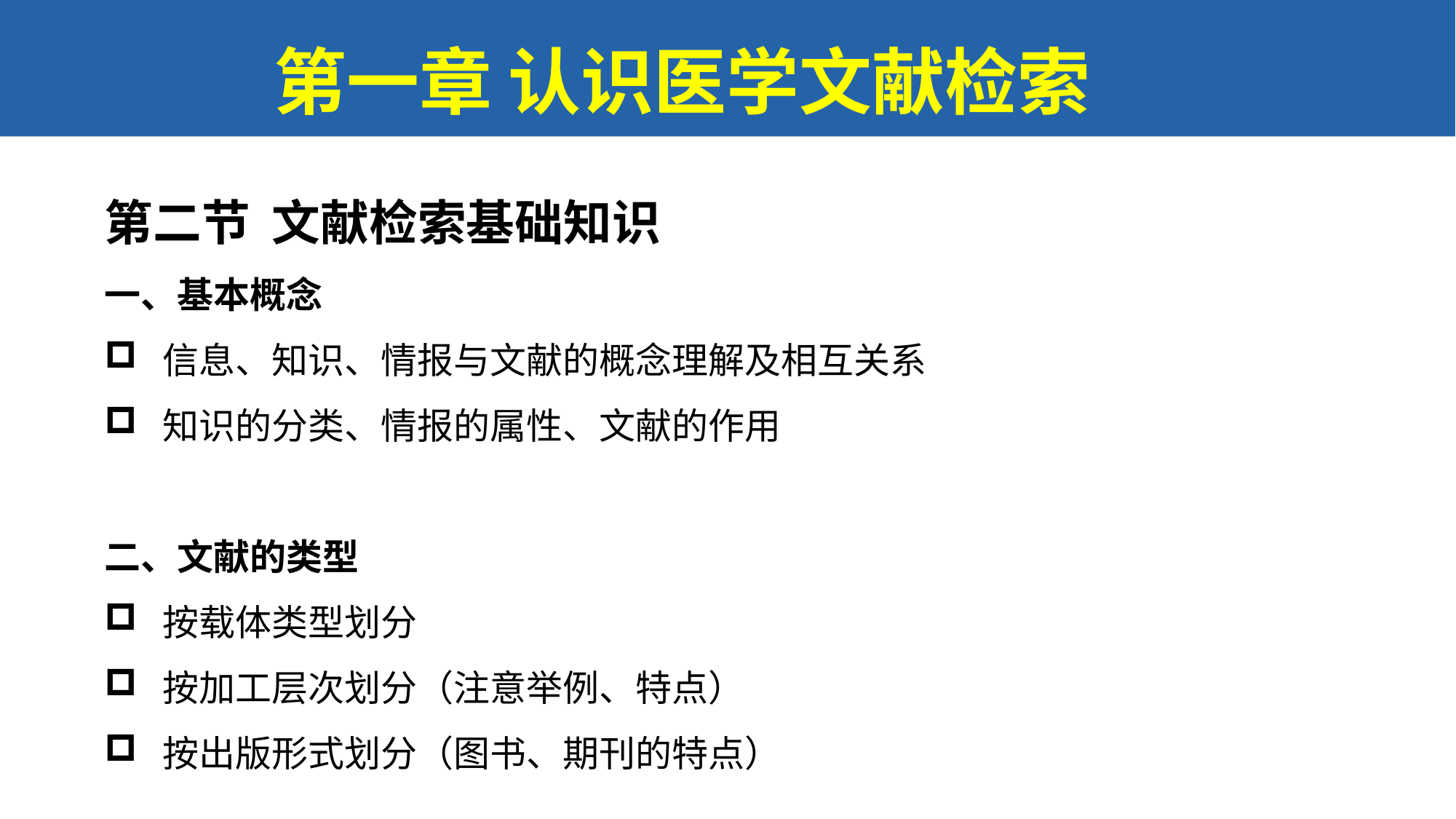

第一章 认识医学文献检索
第二节  文献检索基础知识
一、基本概念
 信息、知识、情报与文献的概念理解及相互关系
 知识的分类、情报的属性、文献的作用

二、文献的类型
 按载体类型划分
 按加工层次划分（注意举例、特点）
 按出版形式划分（图书、期刊的特点）